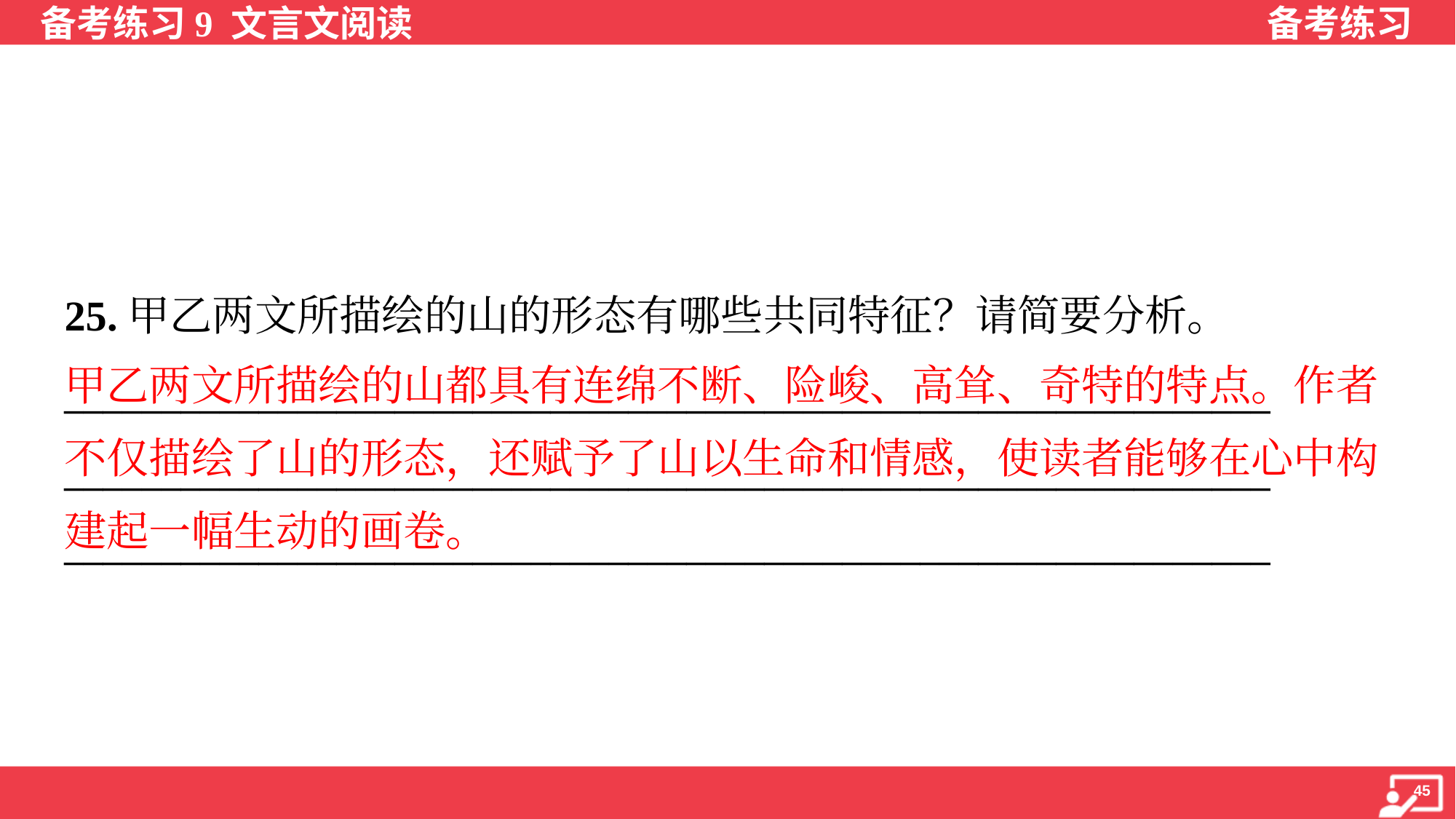

25.甲乙两文所描绘的山的形态有哪些共同特征？请简要分析。
______________________________________________________________
______________________________________________________________
______________________________________________________________
甲乙两文所描绘的山都具有连绵不断、险峻、高耸、奇特的特点。作者
不仅描绘了山的形态，还赋予了山以生命和情感，使读者能够在心中构
建起一幅生动的画卷。